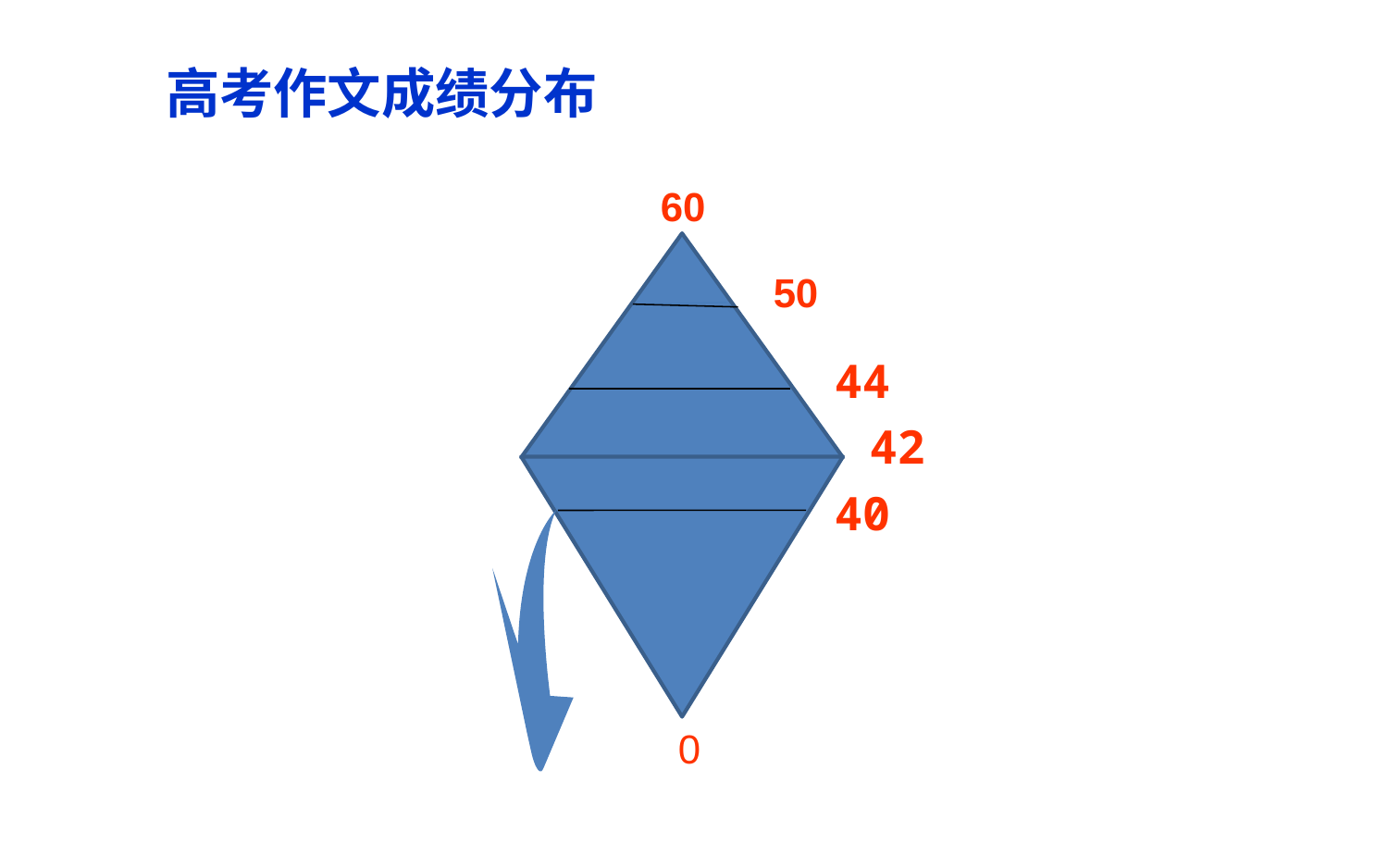

# 高考作文成绩分布
60

50
44
42

40

0